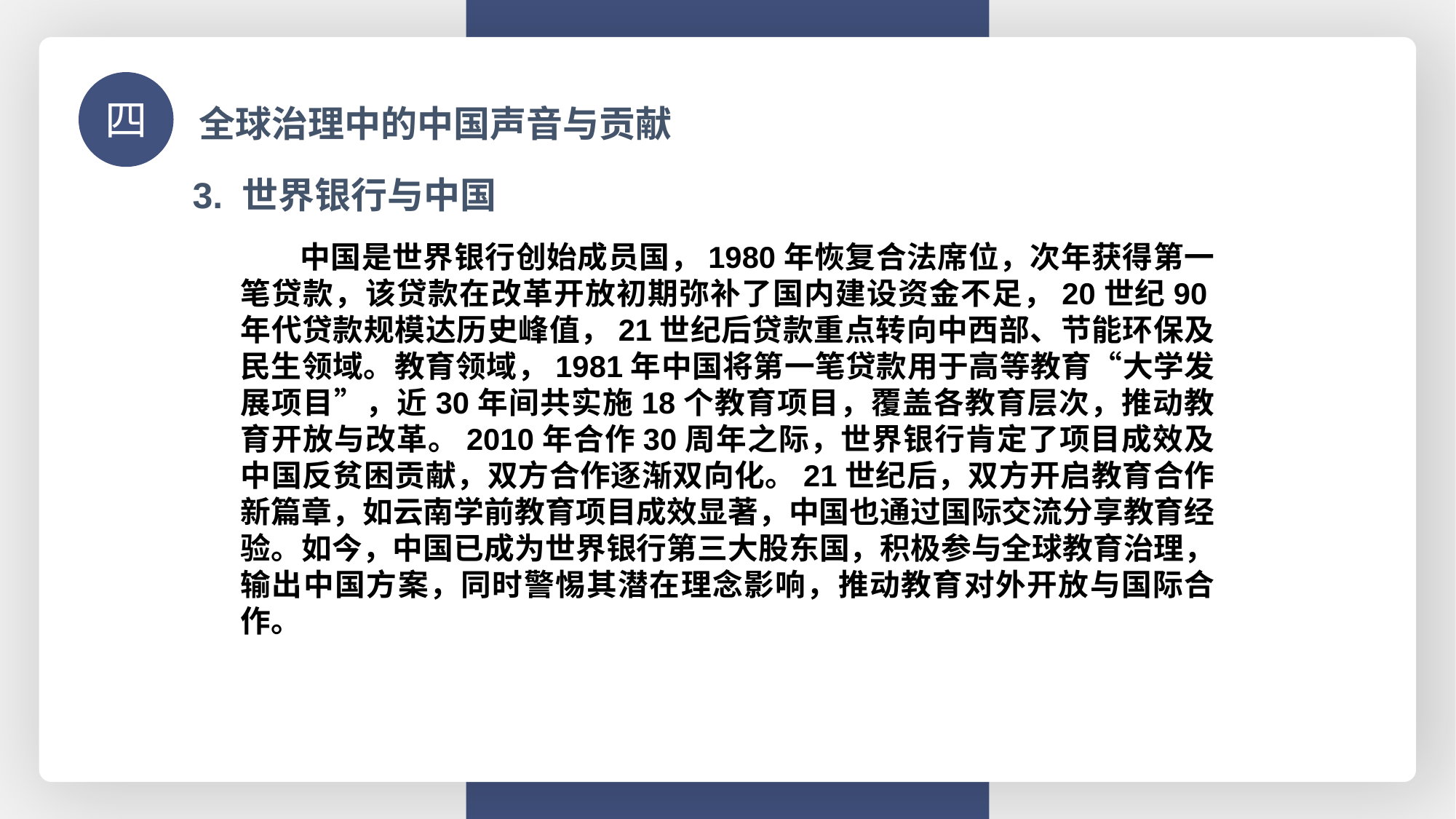

四
全球治理中的中国声音与贡献
3. 世界银行与中国
       中国是世界银行创始成员国，1980年恢复合法席位，次年获得第一笔贷款，该贷款在改革开放初期弥补了国内建设资金不足，20世纪90年代贷款规模达历史峰值，21世纪后贷款重点转向中西部、节能环保及民生领域。教育领域，1981年中国将第一笔贷款用于高等教育“大学发展项目”，近30年间共实施18个教育项目，覆盖各教育层次，推动教育开放与改革。2010年合作30周年之际，世界银行肯定了项目成效及中国反贫困贡献，双方合作逐渐双向化。21世纪后，双方开启教育合作新篇章，如云南学前教育项目成效显著，中国也通过国际交流分享教育经验。如今，中国已成为世界银行第三大股东国，积极参与全球教育治理，输出中国方案，同时警惕其潜在理念影响，推动教育对外开放与国际合作。